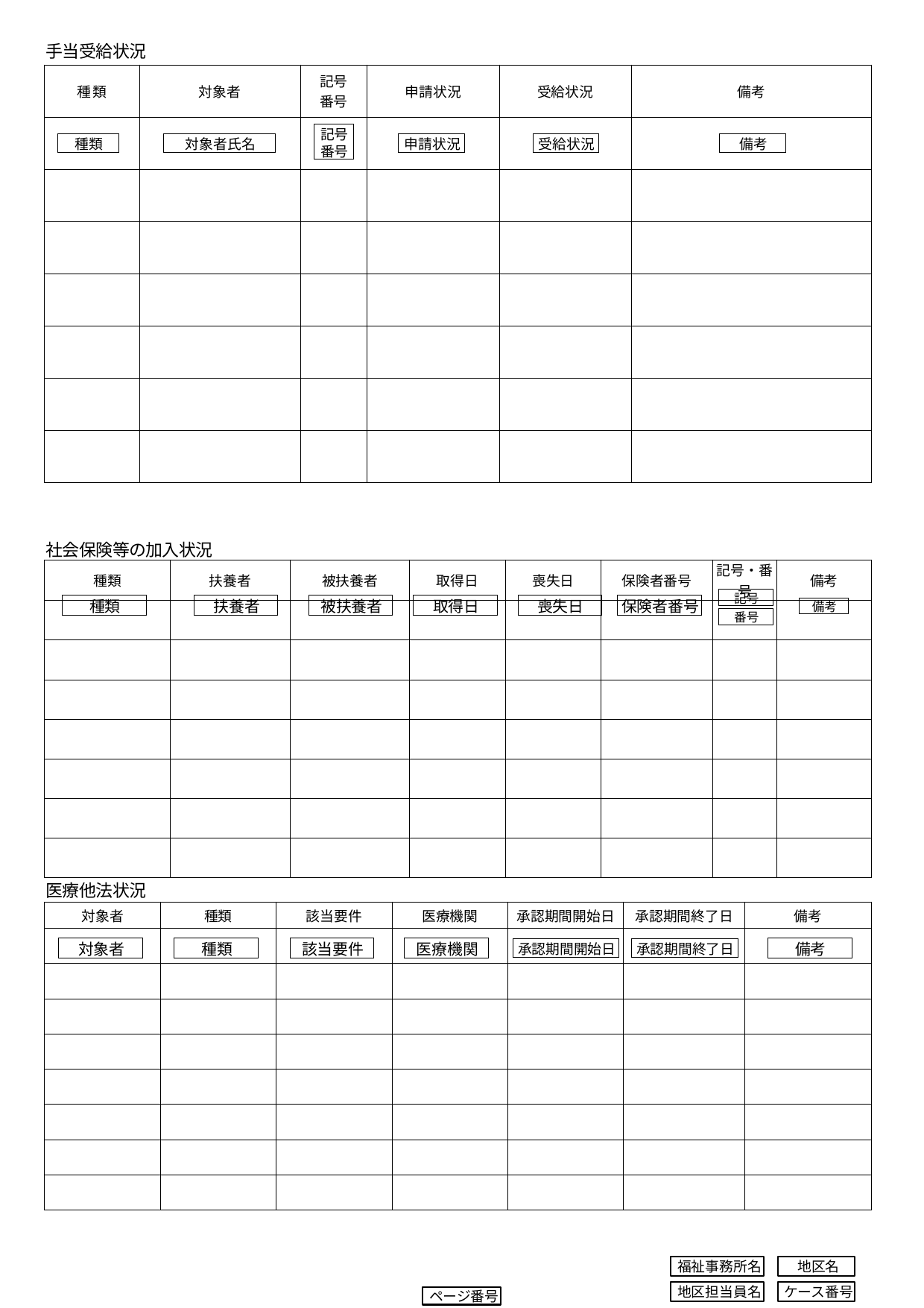

手当受給状況
| 種類 | 対象者 | 記号 番号 | 申請状況 | 受給状況 | 備考 |
| --- | --- | --- | --- | --- | --- |
|  |  |  |  |  |  |
|  |  |  |  |  |  |
|  |  |  |  |  |  |
|  |  |  |  |  |  |
|  |  |  |  |  |  |
|  |  |  |  |  |  |
|  |  |  |  |  |  |
記号
番号
申請状況
受給状況
備考
種類
対象者氏名
社会保険等の加入状況
| 種類 | 扶養者 | 被扶養者 | 取得日 | 喪失日 | 保険者番号 | 記号・番号 | 備考 |
| --- | --- | --- | --- | --- | --- | --- | --- |
|  |  |  |  |  |  |  |  |
|  |  |  |  |  |  |  |  |
|  |  |  |  |  |  |  |  |
|  |  |  |  |  |  |  |  |
|  |  |  |  |  |  |  |  |
|  |  |  |  |  |  |  |  |
|  |  |  |  |  |  |  |  |
記号
種類
扶養者
被扶養者
取得日
喪失日
保険者番号
備考
番号
医療他法状況
| 対象者 | 種類 | 該当要件 | 医療機関 | 承認期間開始日 | 承認期間終了日 | 備考 |
| --- | --- | --- | --- | --- | --- | --- |
|  |  |  |  |  |  |  |
|  |  |  |  |  |  |  |
|  |  |  |  |  |  |  |
|  |  |  |  |  |  |  |
|  |  |  |  |  |  |  |
|  |  |  |  |  |  |  |
|  |  |  |  |  |  |  |
|  |  |  |  |  |  |  |
対象者
種類
該当要件
医療機関
備考
承認期間開始日
承認期間終了日
福祉事務所名
地区名
ケース番号
地区担当員名
ページ番号